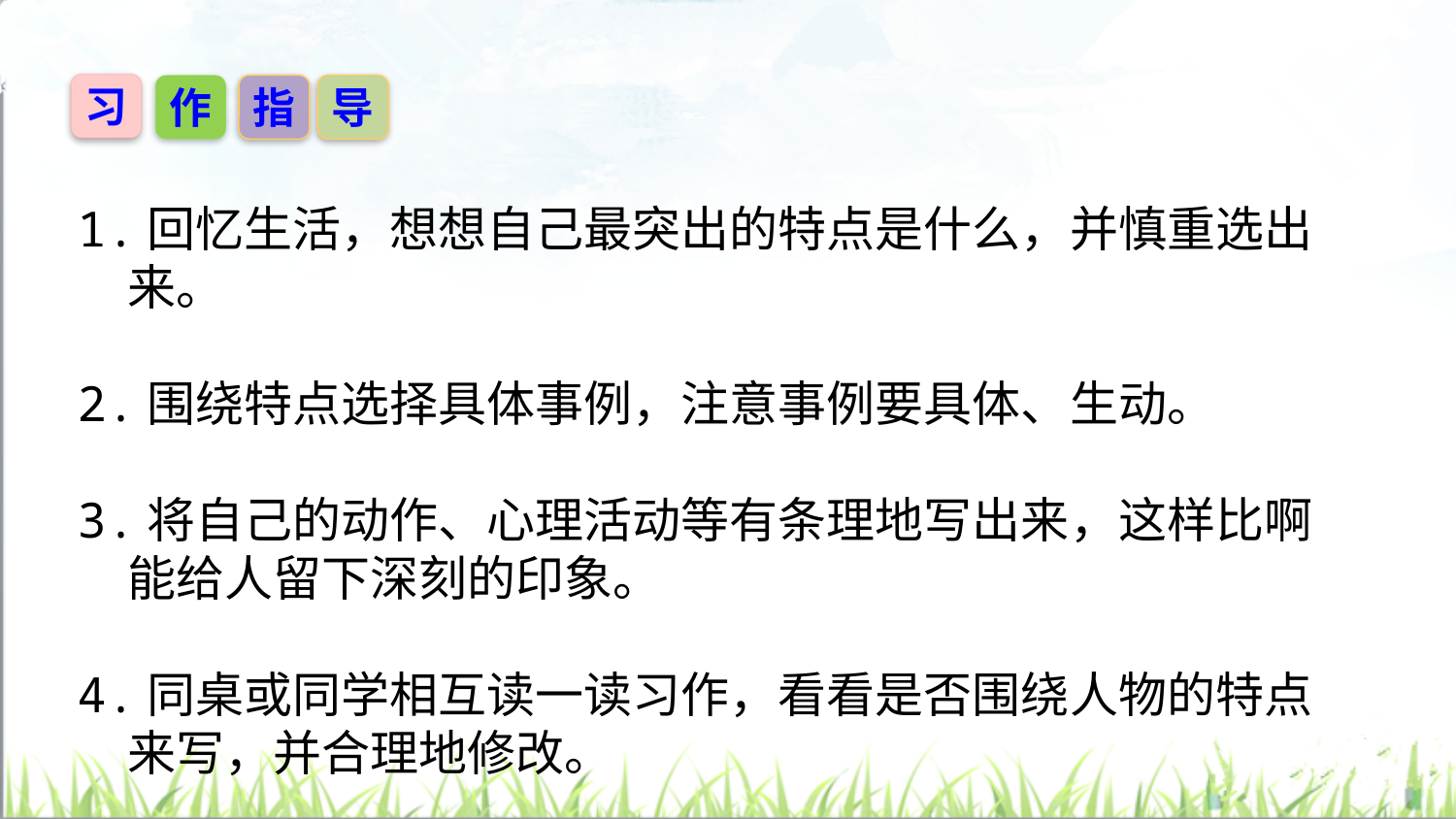

习
作
指
导
1.回忆生活，想想自己最突出的特点是什么，并慎重选出来。

2.围绕特点选择具体事例，注意事例要具体、生动。

3.将自己的动作、心理活动等有条理地写出来，这样比啊能给人留下深刻的印象。

4.同桌或同学相互读一读习作，看看是否围绕人物的特点来写，并合理地修改。